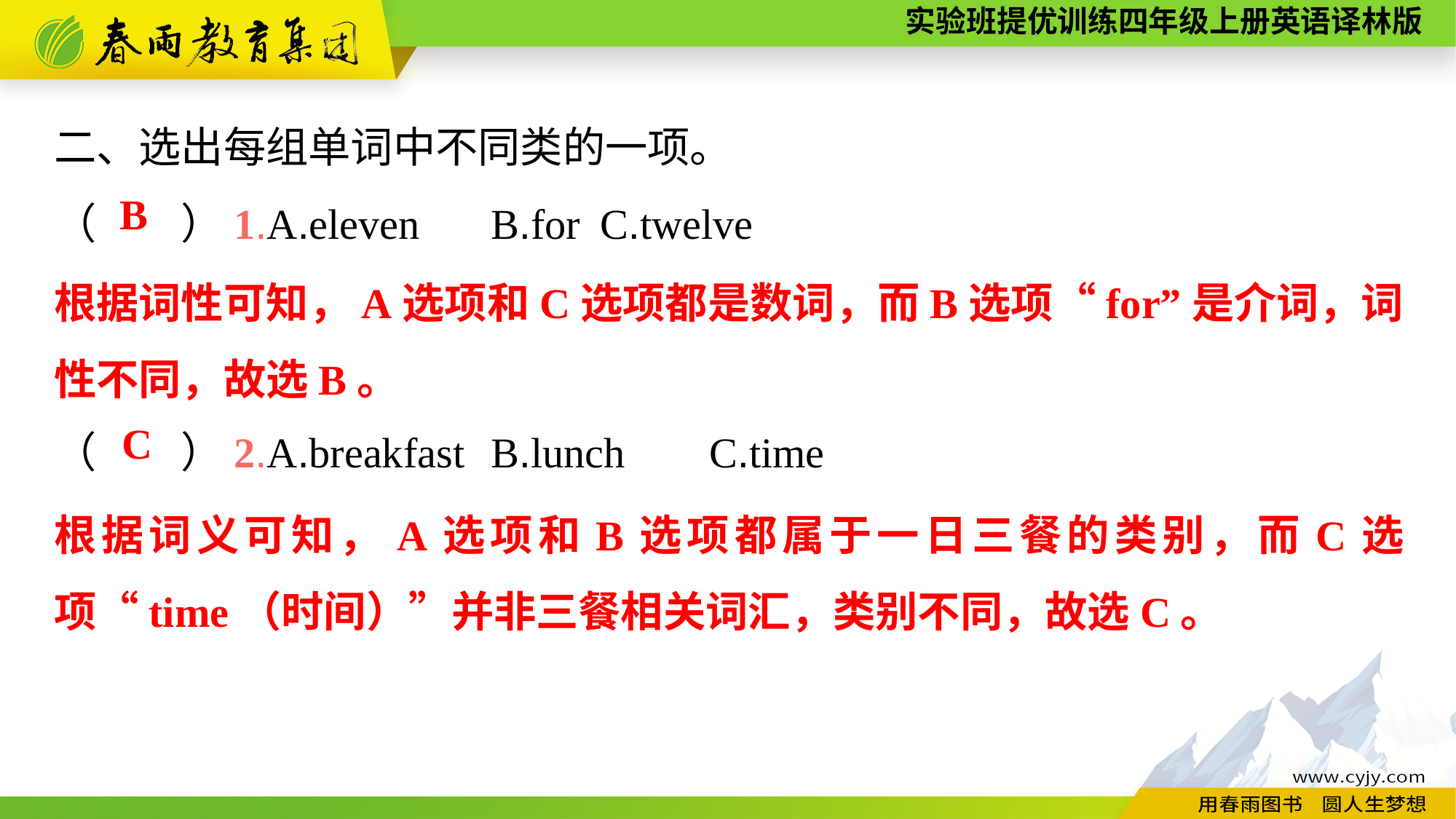

二、选出每组单词中不同类的一项。
（　　）1.A.eleven	B.for	C.twelve

（　　）2.A.breakfast	B.lunch	C.time
B
根据词性可知，A选项和C选项都是数词，而B选项“for”是介词，词性不同，故选B。
C
根据词义可知，A选项和B选项都属于一日三餐的类别，而C选项“time（时间）”并非三餐相关词汇，类别不同，故选C。